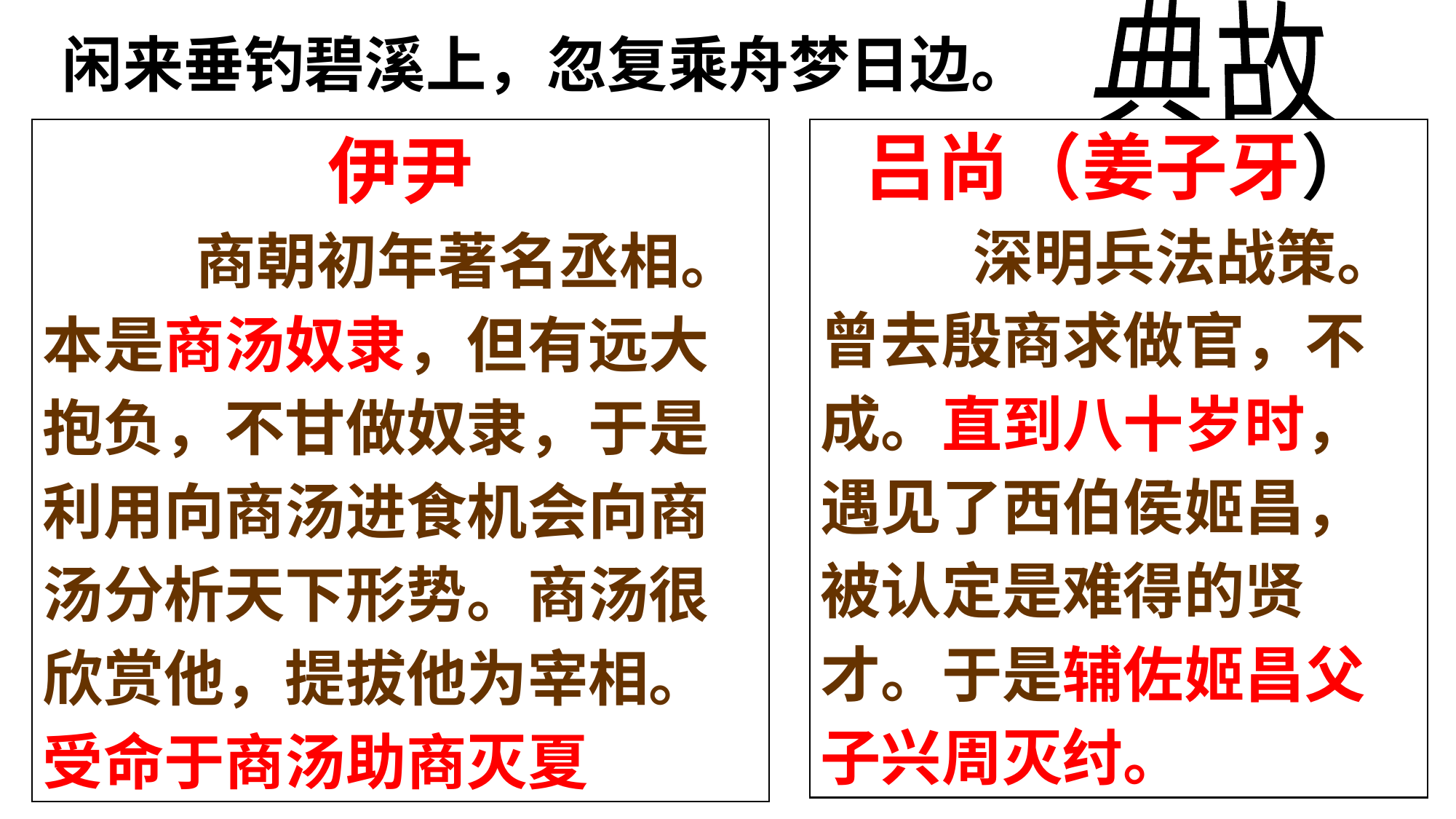

典故
闲来垂钓碧溪上，忽复乘舟梦日边。
伊尹
          商朝初年著名丞相。本是商汤奴隶，但有远大抱负，不甘做奴隶，于是利用向商汤进食机会向商汤分析天下形势。商汤很欣赏他，提拔他为宰相。受命于商汤助商灭夏
吕尚（姜子牙）
          深明兵法战策。曾去殷商求做官，不成。直到八十岁时，遇见了西伯侯姬昌，被认定是难得的贤才。于是辅佐姬昌父子兴周灭纣。